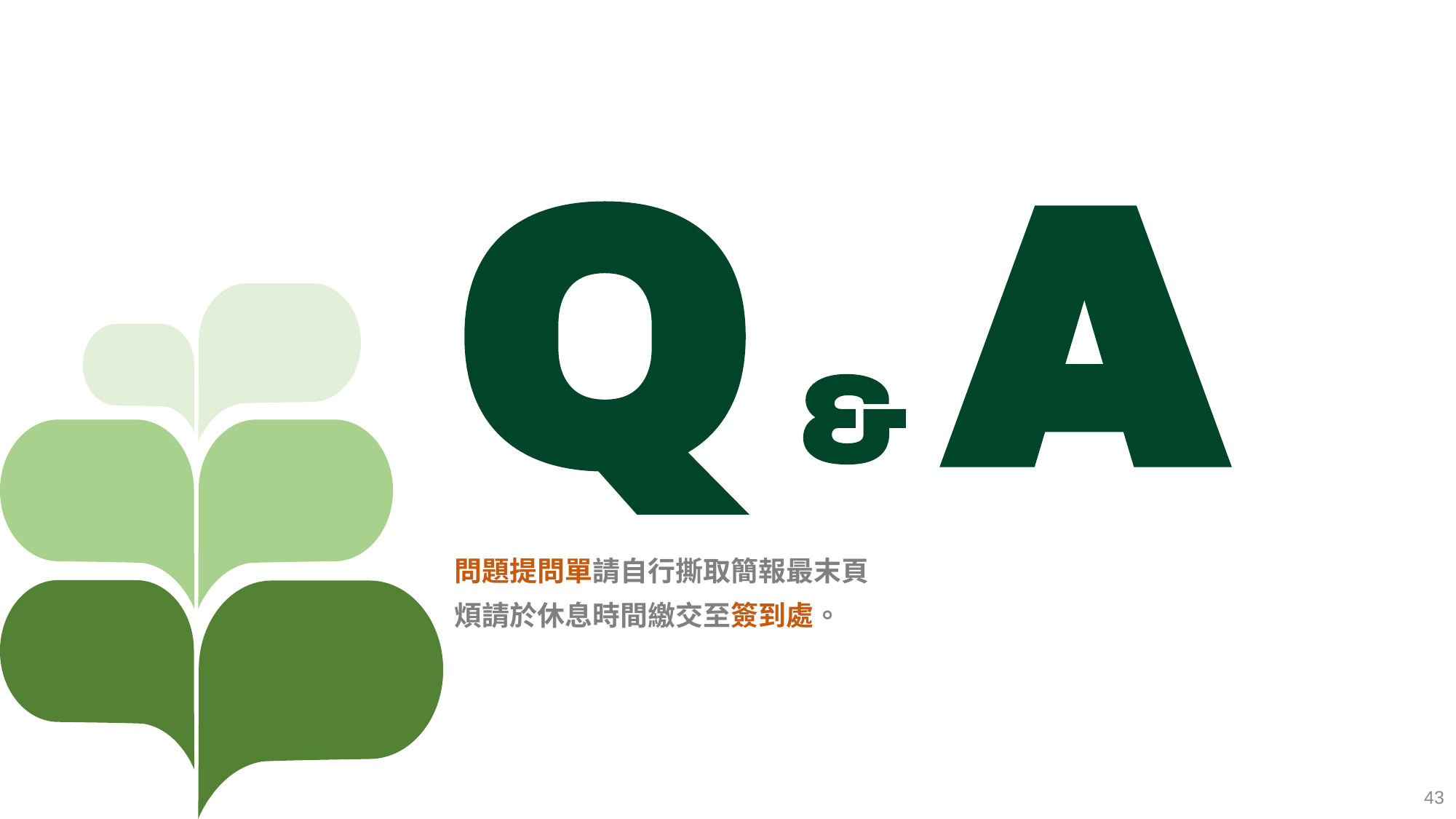

# Q & A
問題提問單請自行撕取簡報最末頁
煩請於休息時間繳交至簽到處。
可至簽到處領取免費停車券（磁扣）
（數量有限，領完為止）

43